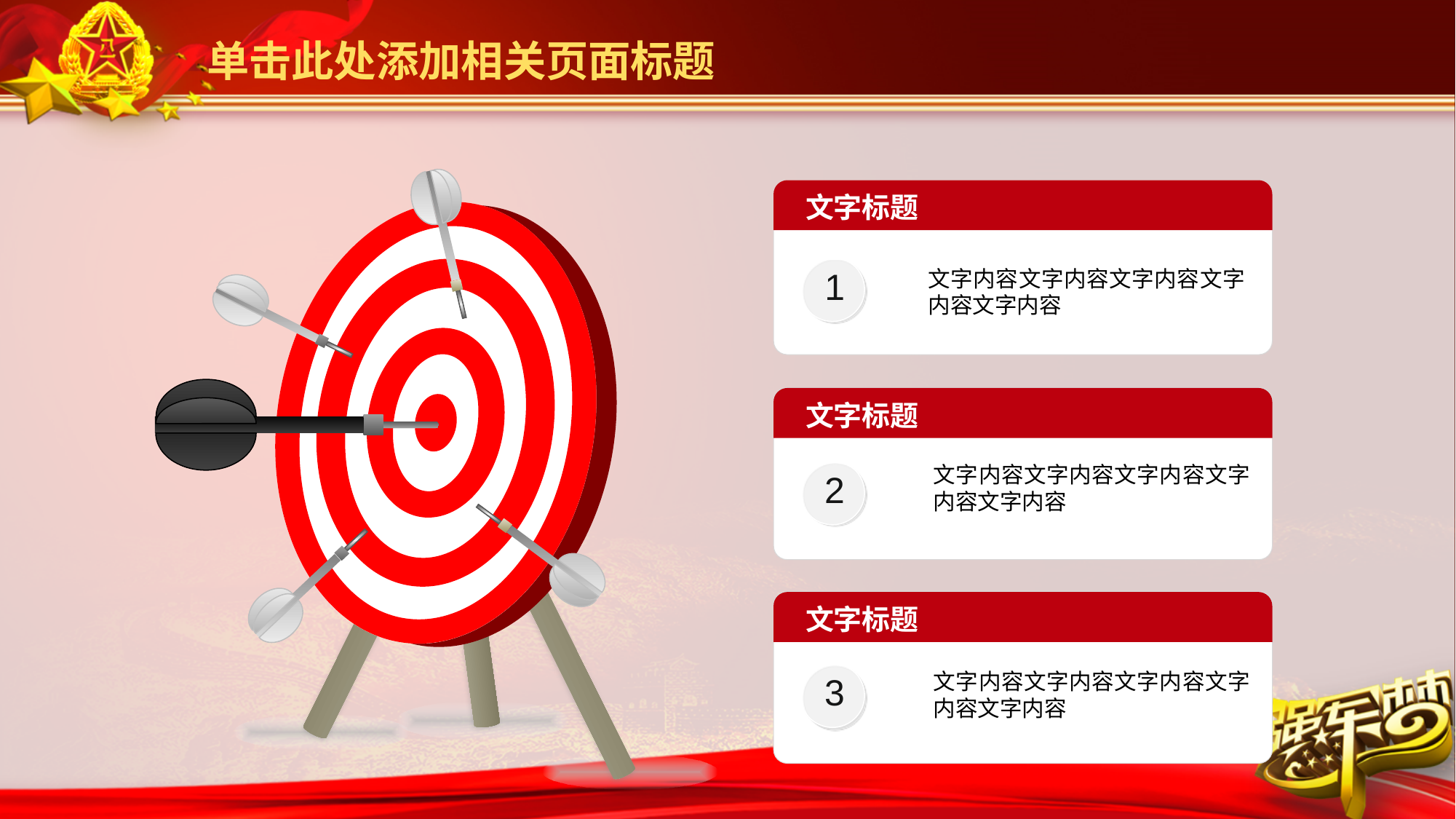

单击此处添加相关页面标题

文字标题

1
文字内容文字内容文字内容文字内容文字内容

文字标题
文字内容文字内容文字内容文字内容文字内容

2

文字标题
文字内容文字内容文字内容文字内容文字内容

3